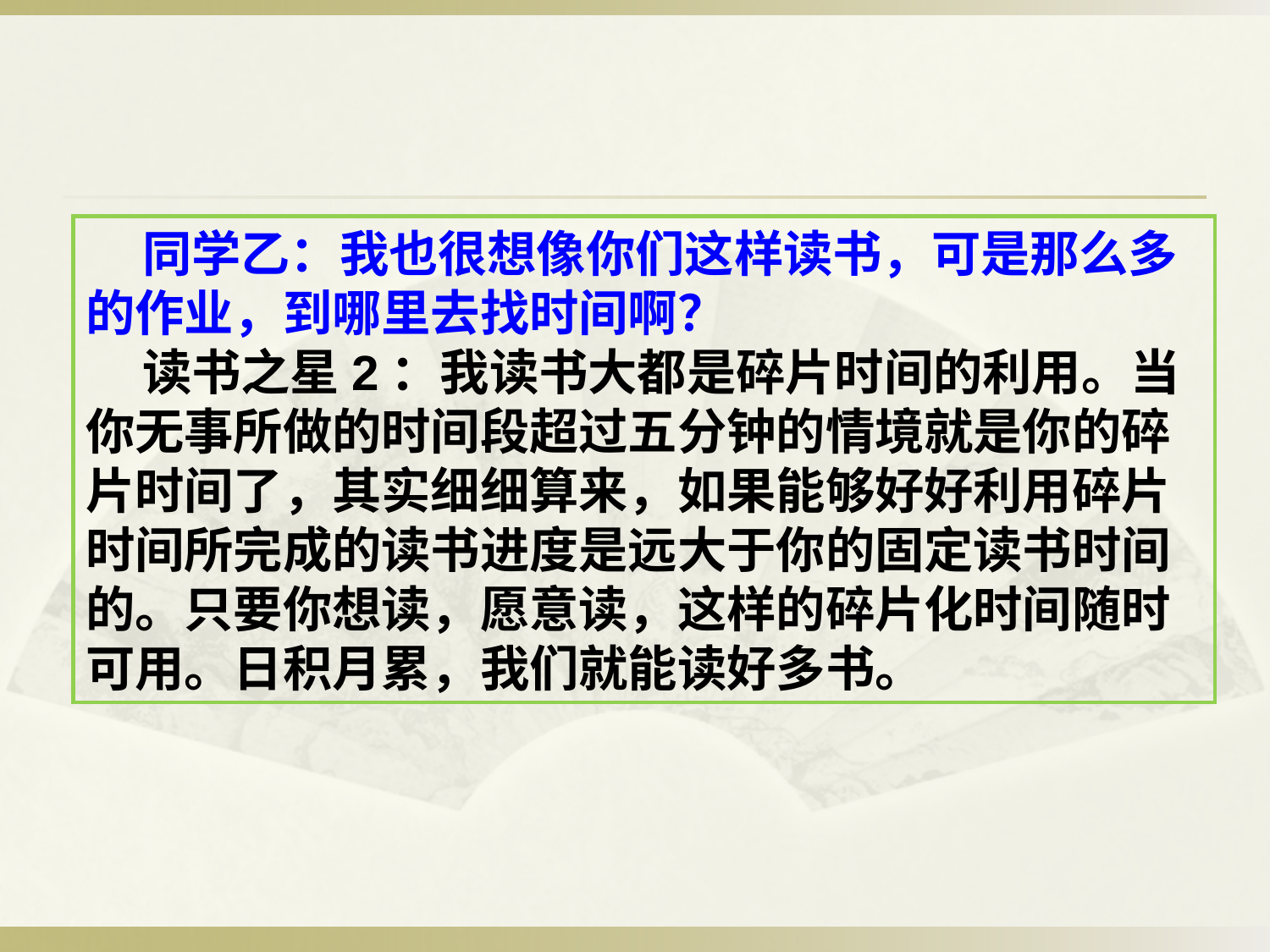

同学乙：我也很想像你们这样读书，可是那么多的作业，到哪里去找时间啊？
    读书之星2：我读书大都是碎片时间的利用。当你无事所做的时间段超过五分钟的情境就是你的碎片时间了，其实细细算来，如果能够好好利用碎片时间所完成的读书进度是远大于你的固定读书时间的。只要你想读，愿意读，这样的碎片化时间随时可用。日积月累，我们就能读好多书。